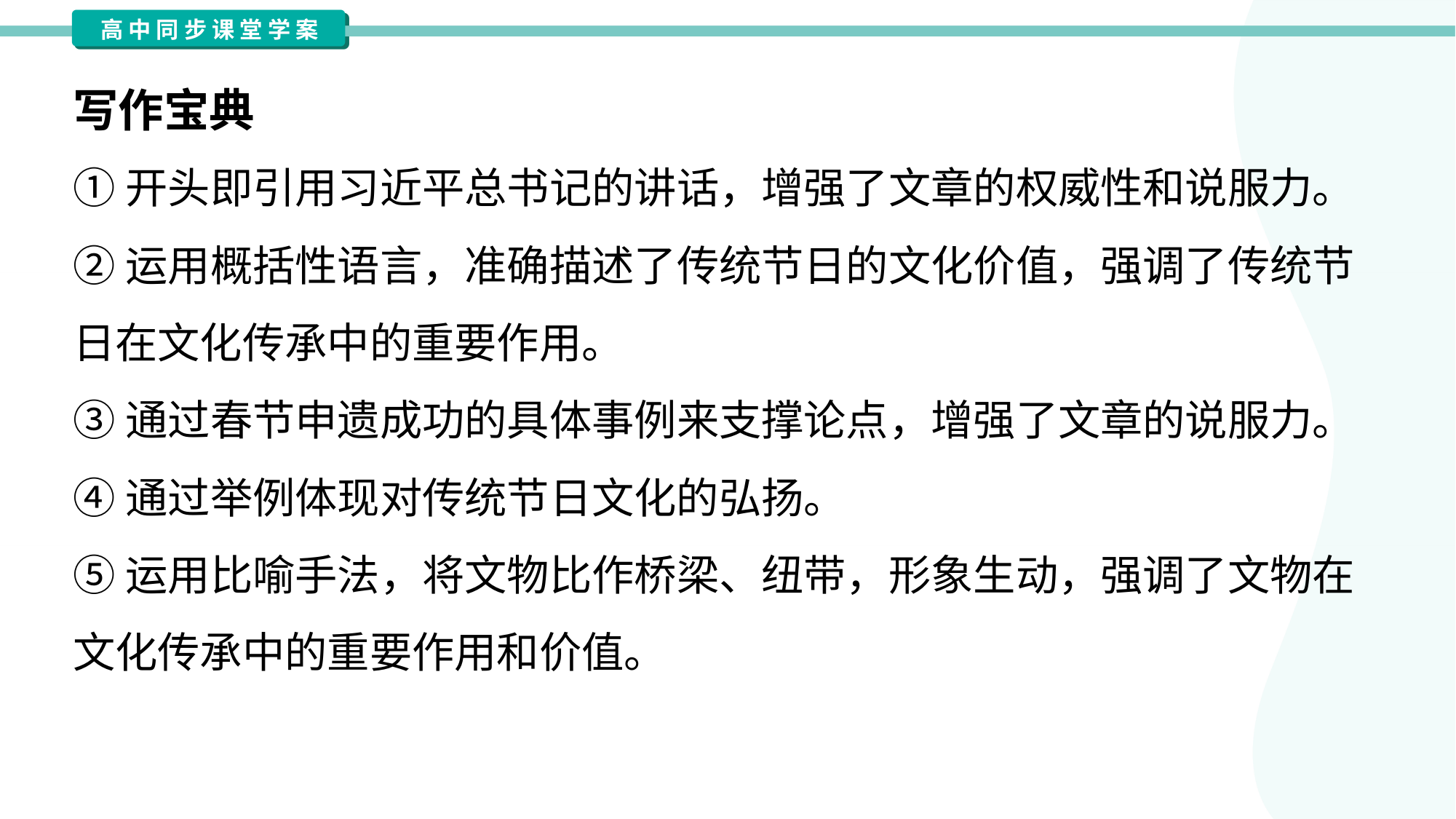

写作宝典
①开头即引用习近平总书记的讲话，增强了文章的权威性和说服力。
②运用概括性语言，准确描述了传统节日的文化价值，强调了传统节
日在文化传承中的重要作用。
③通过春节申遗成功的具体事例来支撑论点，增强了文章的说服力。
④通过举例体现对传统节日文化的弘扬。
⑤运用比喻手法，将文物比作桥梁、纽带，形象生动，强调了文物在
文化传承中的重要作用和价值。